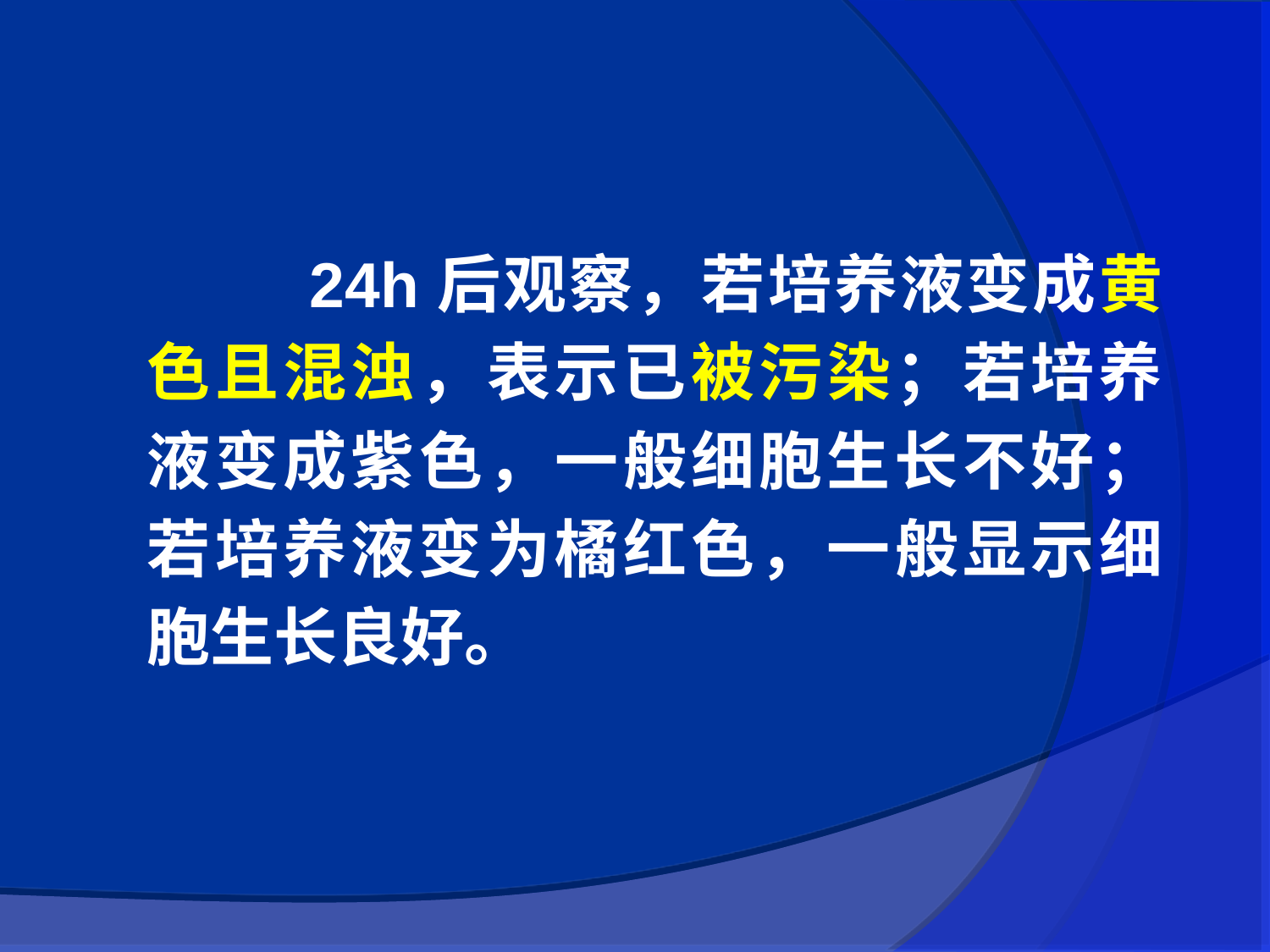

24h后观察，若培养液变成黄色且混浊，表示已被污染；若培养液变成紫色，一般细胞生长不好；若培养液变为橘红色，一般显示细胞生长良好。